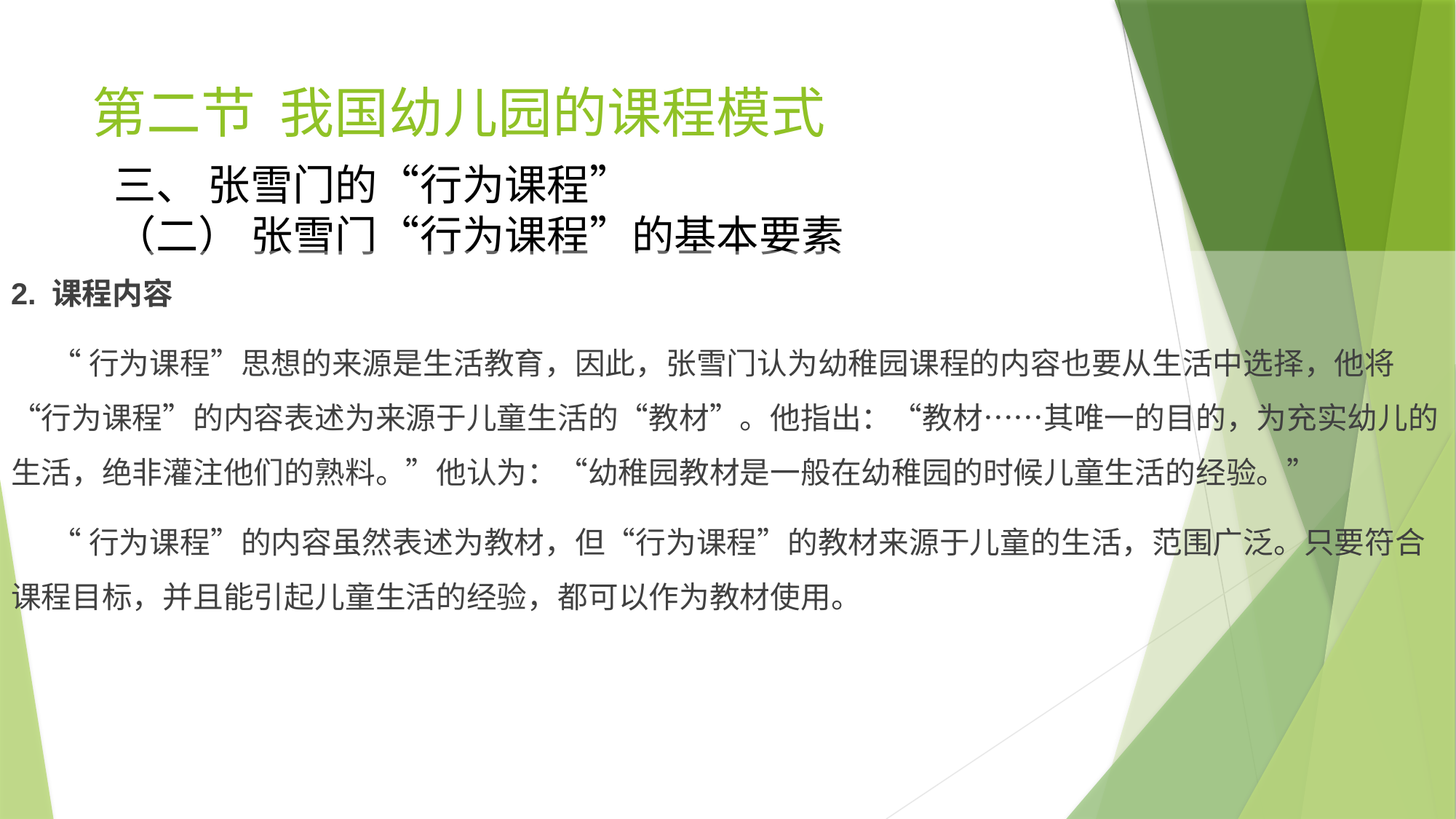

# 第二节  我国幼儿园的课程模式
三、 张雪门的“行为课程”
（二） 张雪门“行为课程”的基本要素
2. 课程内容
      “行为课程”思想的来源是生活教育，因此，张雪门认为幼稚园课程的内容也要从生活中选择，他将“行为课程”的内容表述为来源于儿童生活的“教材”。他指出：“教材……其唯一的目的，为充实幼儿的生活，绝非灌注他们的熟料。”他认为：“幼稚园教材是一般在幼稚园的时候儿童生活的经验。”
      “行为课程”的内容虽然表述为教材，但“行为课程”的教材来源于儿童的生活，范围广泛。只要符合课程目标，并且能引起儿童生活的经验，都可以作为教材使用。